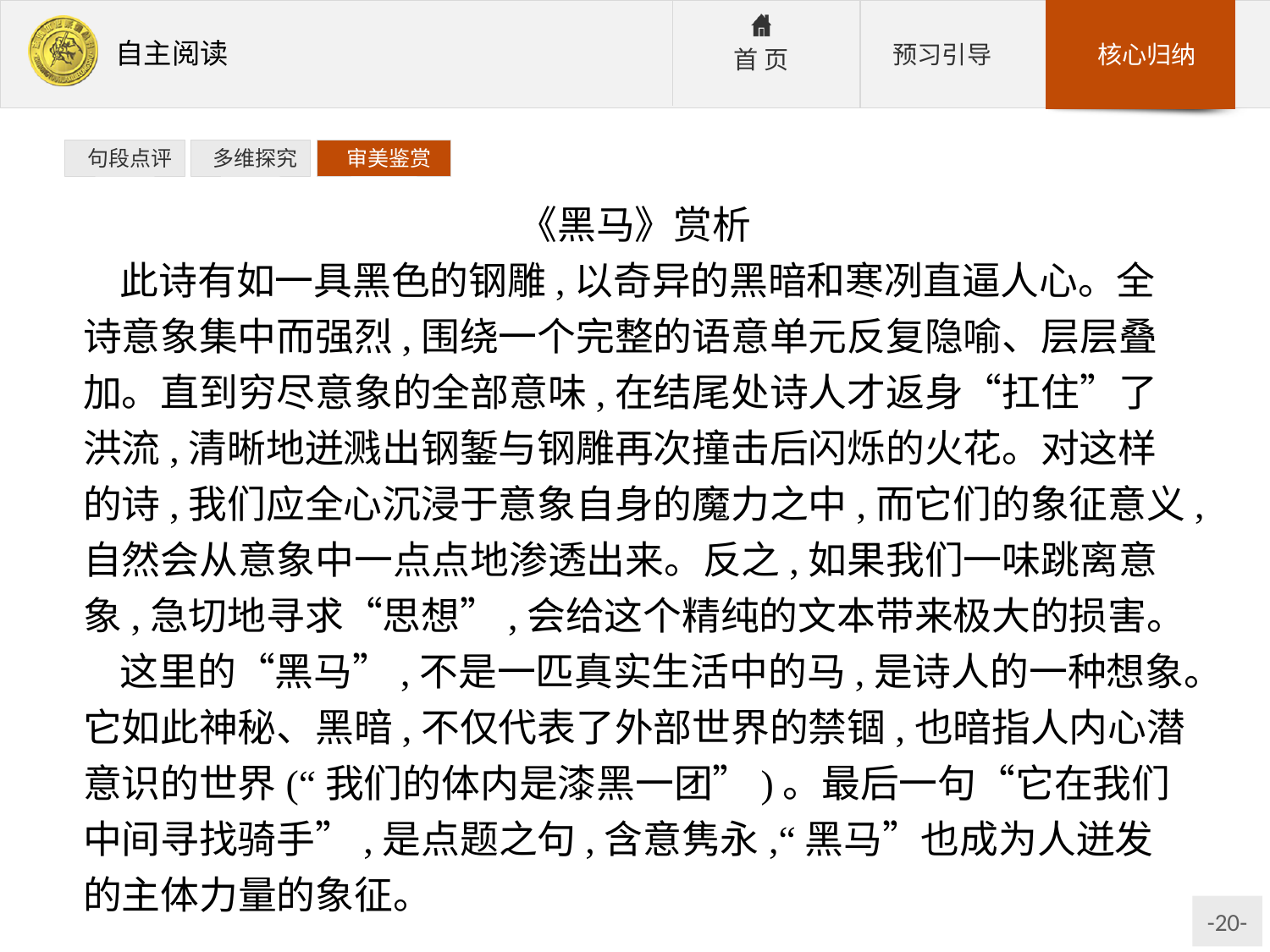

句段点评
 多维探究
 审美鉴赏
《黑马》赏析
此诗有如一具黑色的钢雕,以奇异的黑暗和寒冽直逼人心。全诗意象集中而强烈,围绕一个完整的语意单元反复隐喻、层层叠加。直到穷尽意象的全部意味,在结尾处诗人才返身“扛住”了洪流,清晰地迸溅出钢錾与钢雕再次撞击后闪烁的火花。对这样的诗,我们应全心沉浸于意象自身的魔力之中,而它们的象征意义,自然会从意象中一点点地渗透出来。反之,如果我们一味跳离意象,急切地寻求“思想”,会给这个精纯的文本带来极大的损害。
这里的“黑马”,不是一匹真实生活中的马,是诗人的一种想象。它如此神秘、黑暗,不仅代表了外部世界的禁锢,也暗指人内心潜意识的世界(“我们的体内是漆黑一团”)。最后一句“它在我们中间寻找骑手”,是点题之句,含意隽永,“黑马”也成为人迸发的主体力量的象征。